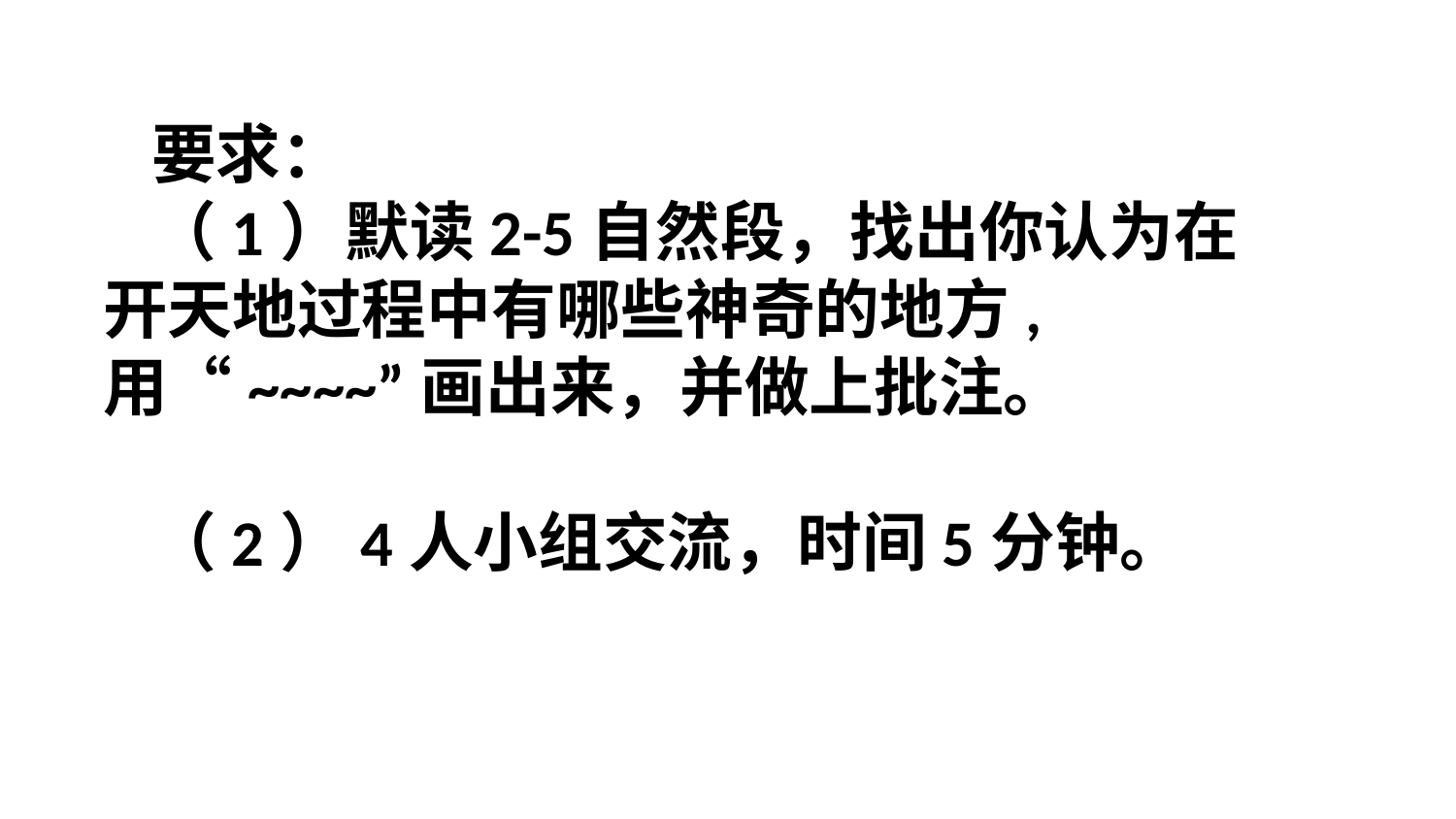

要求：
（1）默读2-5自然段，找出你认为在开天地过程中有哪些神奇的地方,用“~~~~”画出来，并做上批注。

（2）4人小组交流，时间5分钟。